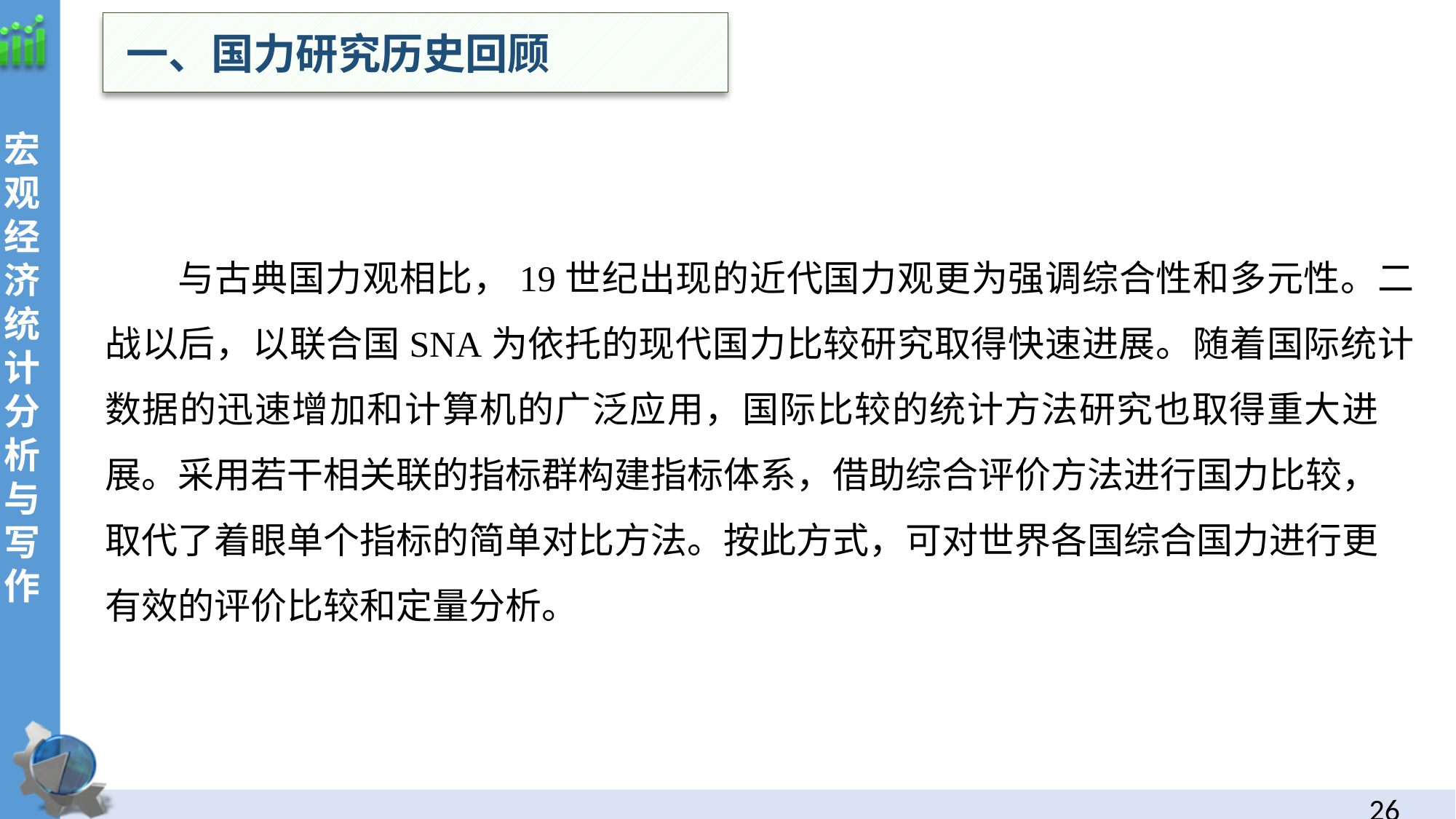

一、国力研究历史回顾
与古典国力观相比，19世纪出现的近代国力观更为强调综合性和多元性。二战以后，以联合国SNA为依托的现代国力比较研究取得快速进展。随着国际统计数据的迅速增加和计算机的广泛应用，国际比较的统计方法研究也取得重大进展。采用若干相关联的指标群构建指标体系，借助综合评价方法进行国力比较，取代了着眼单个指标的简单对比方法。按此方式，可对世界各国综合国力进行更有效的评价比较和定量分析。
26